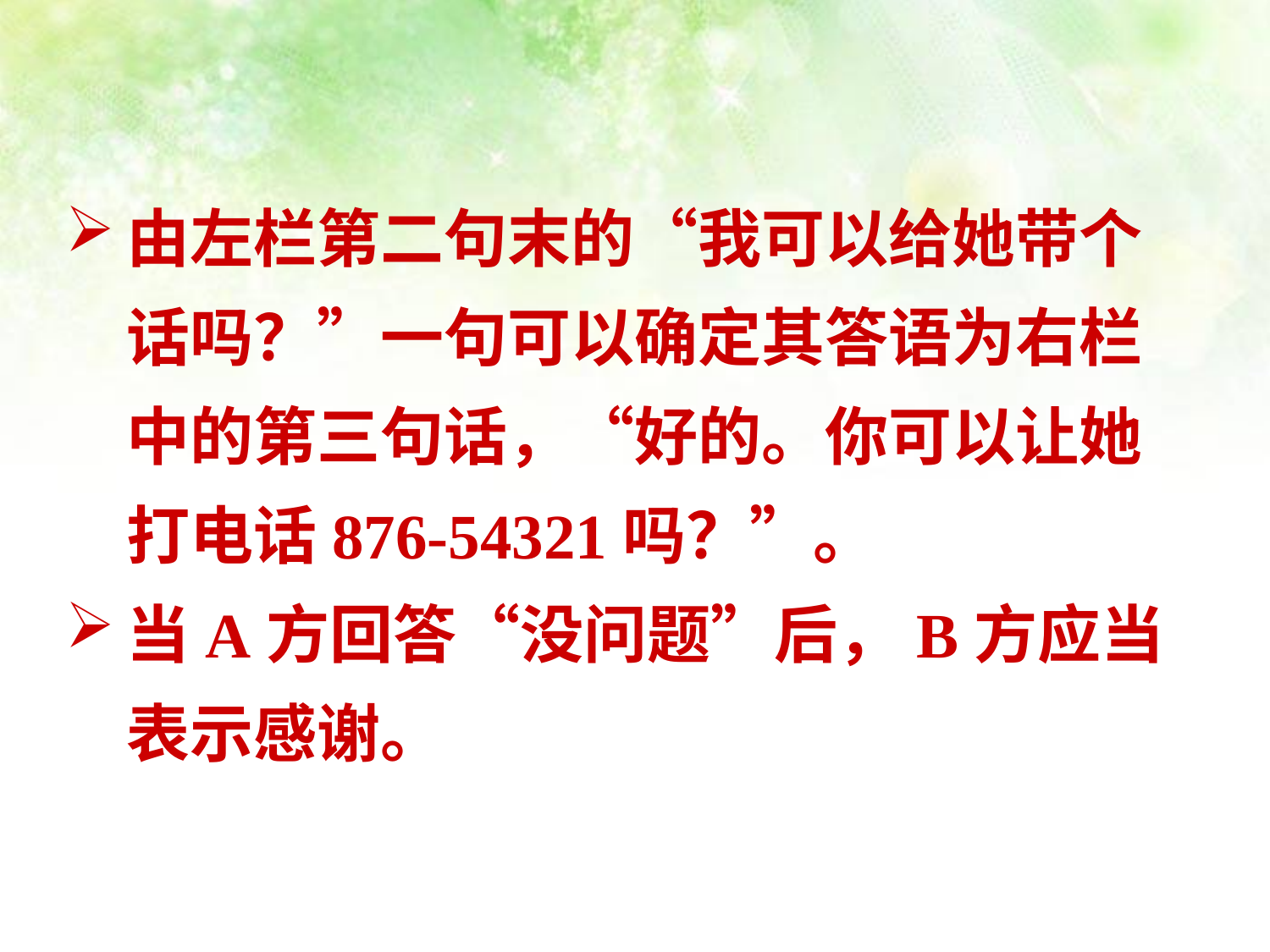

由左栏第二句末的“我可以给她带个话吗？”一句可以确定其答语为右栏中的第三句话，“好的。你可以让她打电话876-54321吗？”。
当A方回答“没问题”后，B方应当表示感谢。